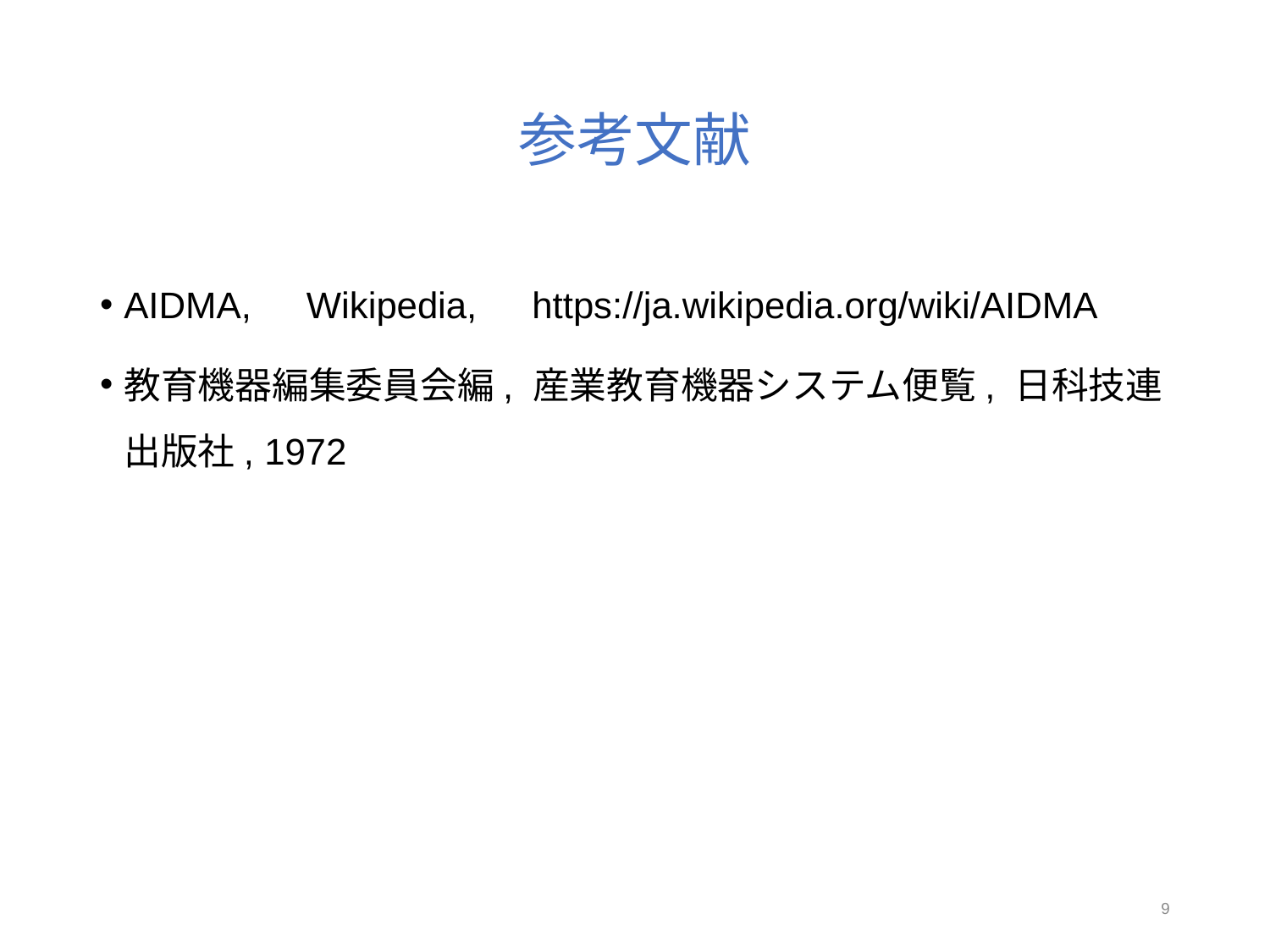

# 参考文献
AIDMA,　Wikipedia,　https://ja.wikipedia.org/wiki/AIDMA
教育機器編集委員会編, 産業教育機器システム便覧, 日科技連出版社, 1972

9